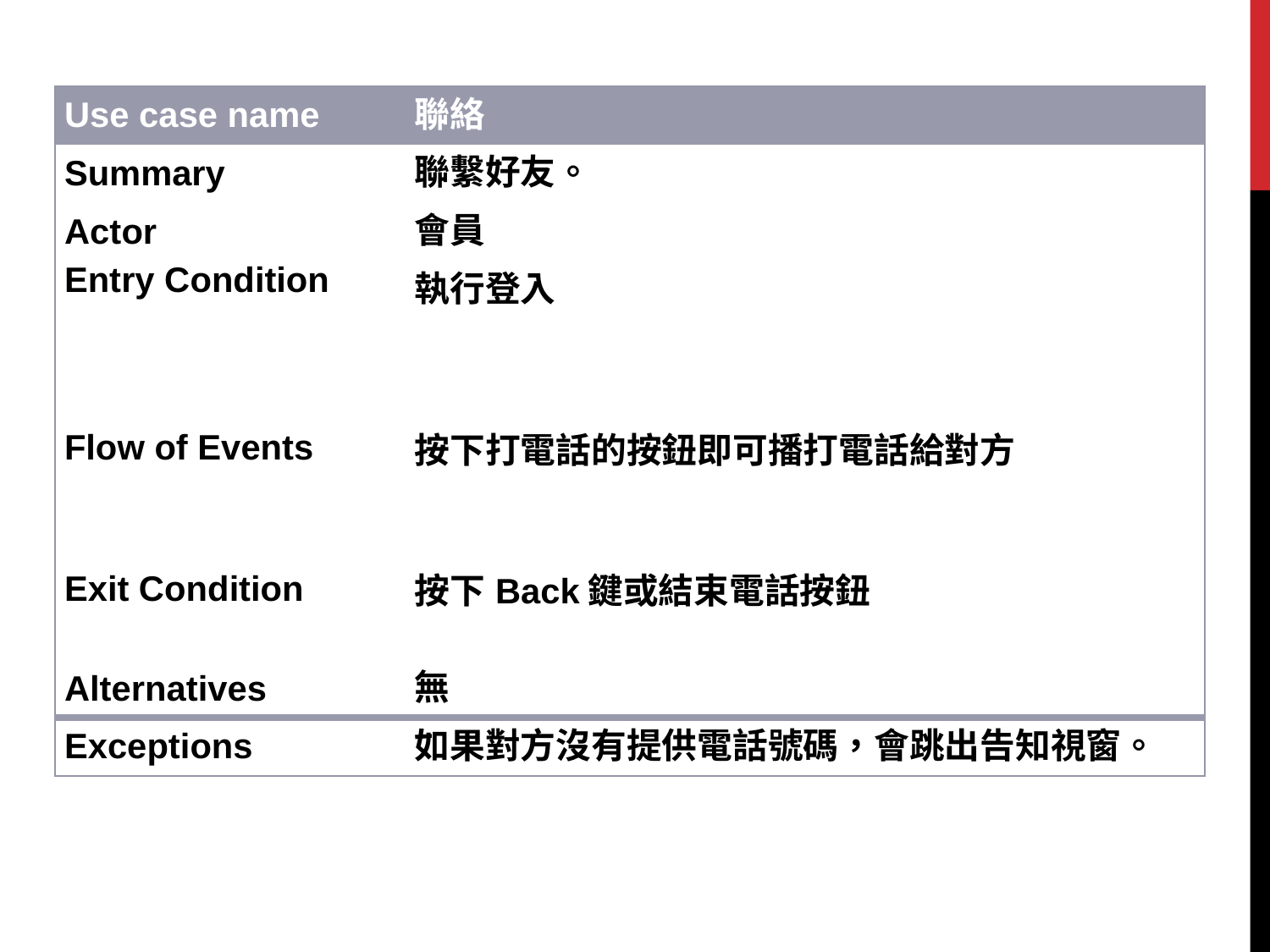

| Use case name | 聯絡 |
| --- | --- |
| Summary | 聯繫好友。 |
| Actor | 會員 |
| Entry Condition | 執行登入 |
| Flow of Events | 按下打電話的按鈕即可播打電話給對方 |
| Exit Condition | 按下Back鍵或結束電話按鈕 |
| Alternatives | 無 |
| Exceptions | 如果對方沒有提供電話號碼，會跳出告知視窗。 |